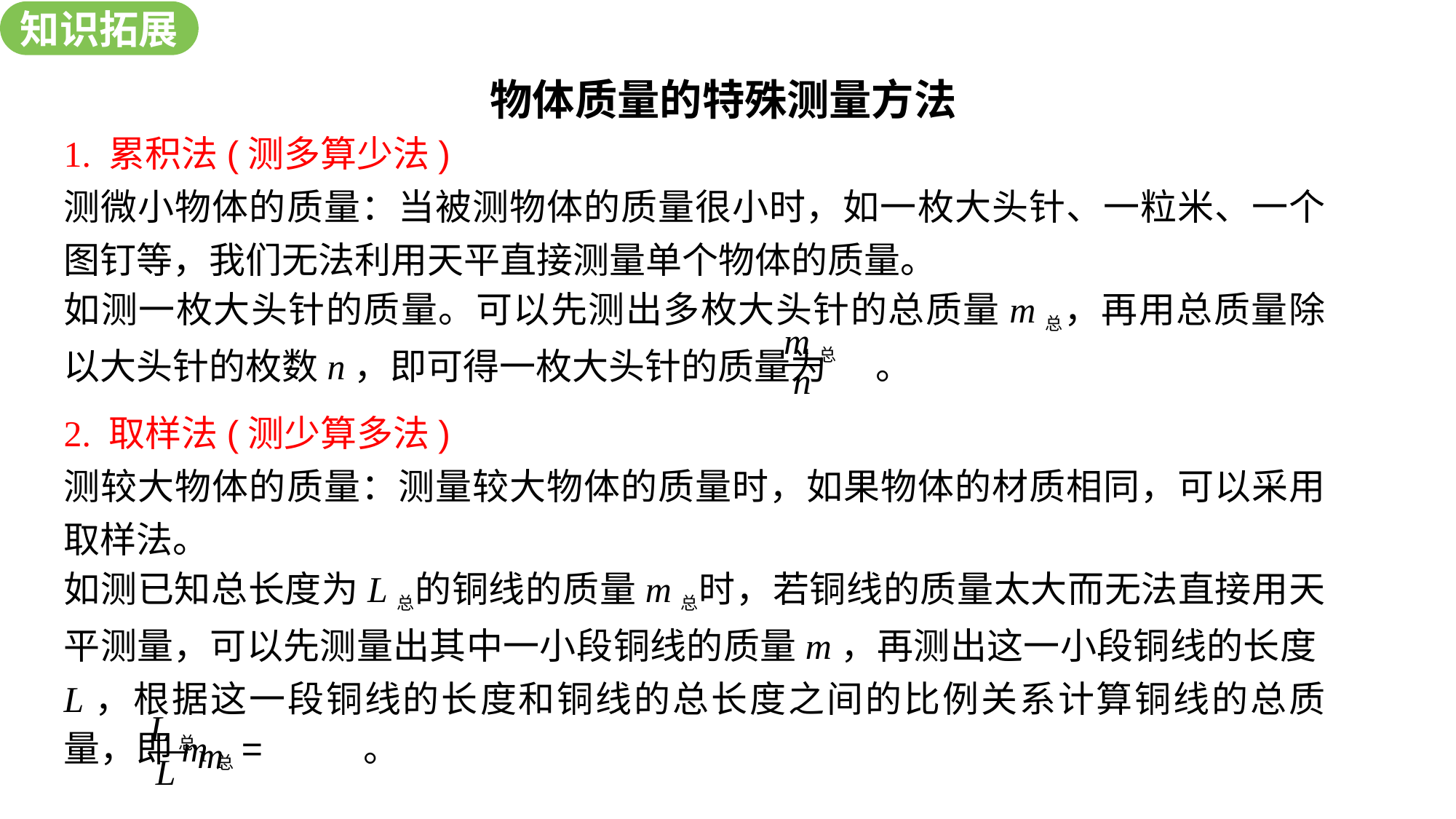

知识拓展
课堂练习
物体质量的特殊测量方法
1. 累积法(测多算少法)
测微小物体的质量：当被测物体的质量很小时，如一枚大头针、一粒米、一个图钉等，我们无法利用天平直接测量单个物体的质量。
如测一枚大头针的质量。可以先测出多枚大头针的总质量m总，再用总质量除以大头针的枚数n，即可得一枚大头针的质量为      。
m总
n
2. 取样法(测少算多法)
测较大物体的质量：测量较大物体的质量时，如果物体的材质相同，可以采用取样法。
如测已知总长度为L总的铜线的质量m总时，若铜线的质量太大而无法直接用天平测量，可以先测量出其中一小段铜线的质量m，再测出这一小段铜线的长度L，根据这一段铜线的长度和铜线的总长度之间的比例关系计算铜线的总质量，即m总=         。
L总
m
L